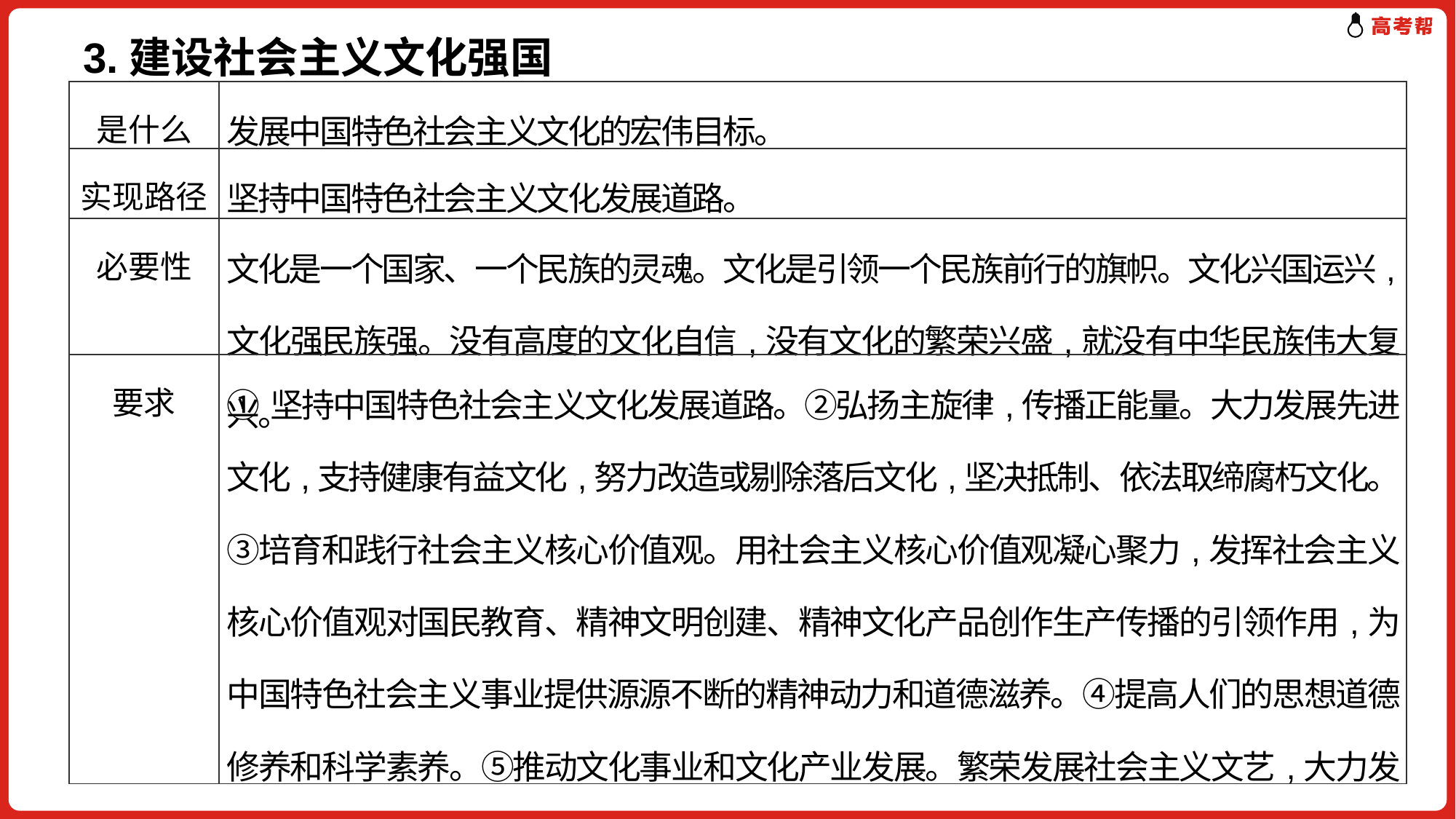

3.建设社会主义文化强国
| 是什么 | 发展中国特色社会主义文化的宏伟目标。 |
| --- | --- |
| 实现路径 | 坚持中国特色社会主义文化发展道路。 |
| 必要性 | 文化是一个国家、一个民族的灵魂。文化是引领一个民族前行的旗帜。文化兴国运兴,文化强民族强。没有高度的文化自信,没有文化的繁荣兴盛,就没有中华民族伟大复兴。 |
| 要求 | ①坚持中国特色社会主义文化发展道路。②弘扬主旋律,传播正能量。大力发展先进文化,支持健康有益文化,努力改造或剔除落后文化,坚决抵制、依法取缔腐朽文化。③培育和践行社会主义核心价值观。用社会主义核心价值观凝心聚力,发挥社会主义核心价值观对国民教育、精神文明创建、精神文化产品创作生产传播的引领作用,为中国特色社会主义事业提供源源不断的精神动力和道德滋养。④提高人们的思想道德修养和科学素养。⑤推动文化事业和文化产业发展。繁荣发展社会主义文艺,大力发展文化事业,加快发展现代文化产业,提高公共文化服务水平,提升文化产品质量。 |